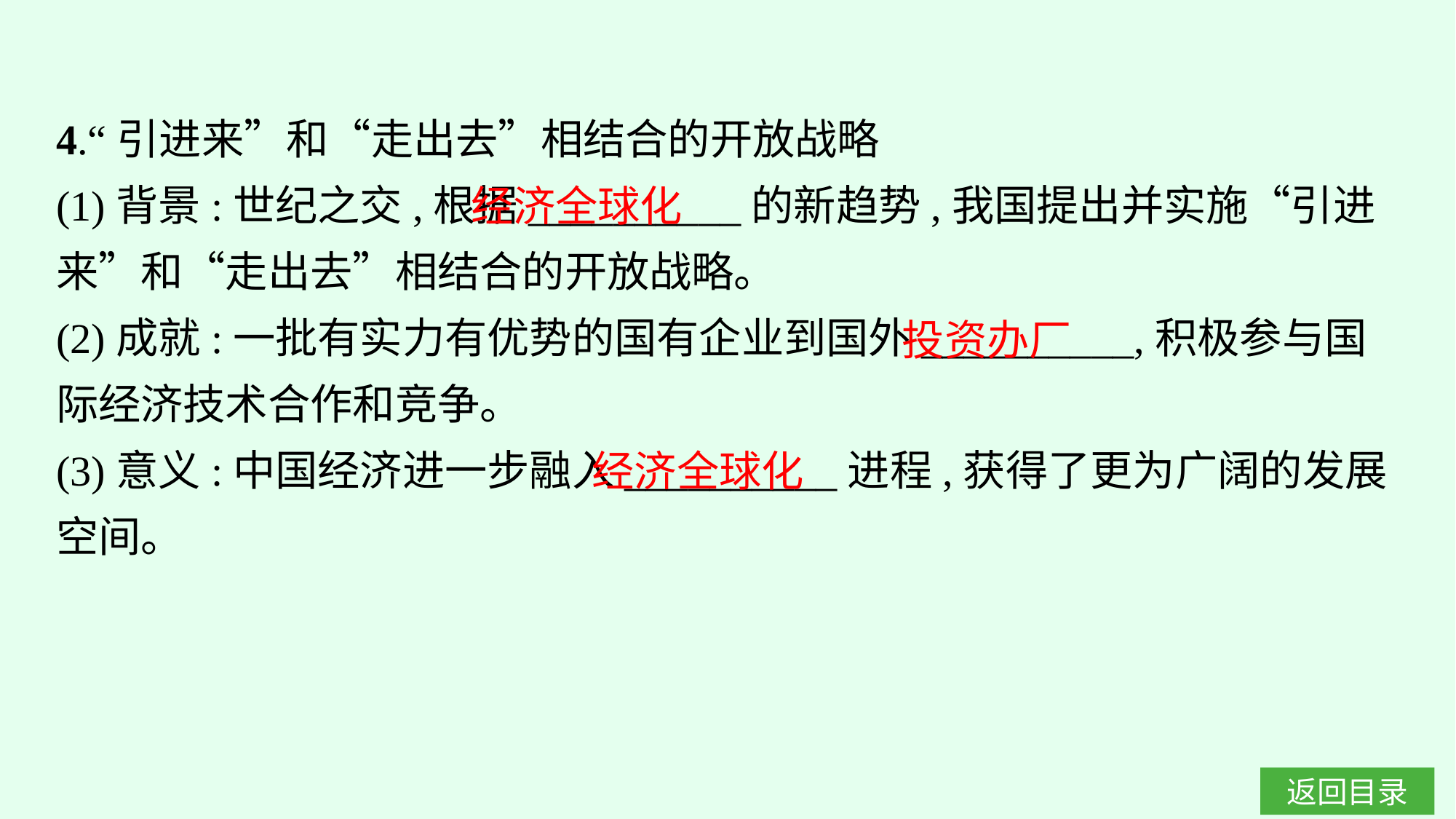

4.“引进来”和“走出去”相结合的开放战略
(1)背景:世纪之交,根据__________的新趋势,我国提出并实施“引进来”和“走出去”相结合的开放战略。
(2)成就:一批有实力有优势的国有企业到国外__________,积极参与国际经济技术合作和竞争。
(3)意义:中国经济进一步融入__________进程,获得了更为广阔的发展空间。
经济全球化
投资办厂
经济全球化